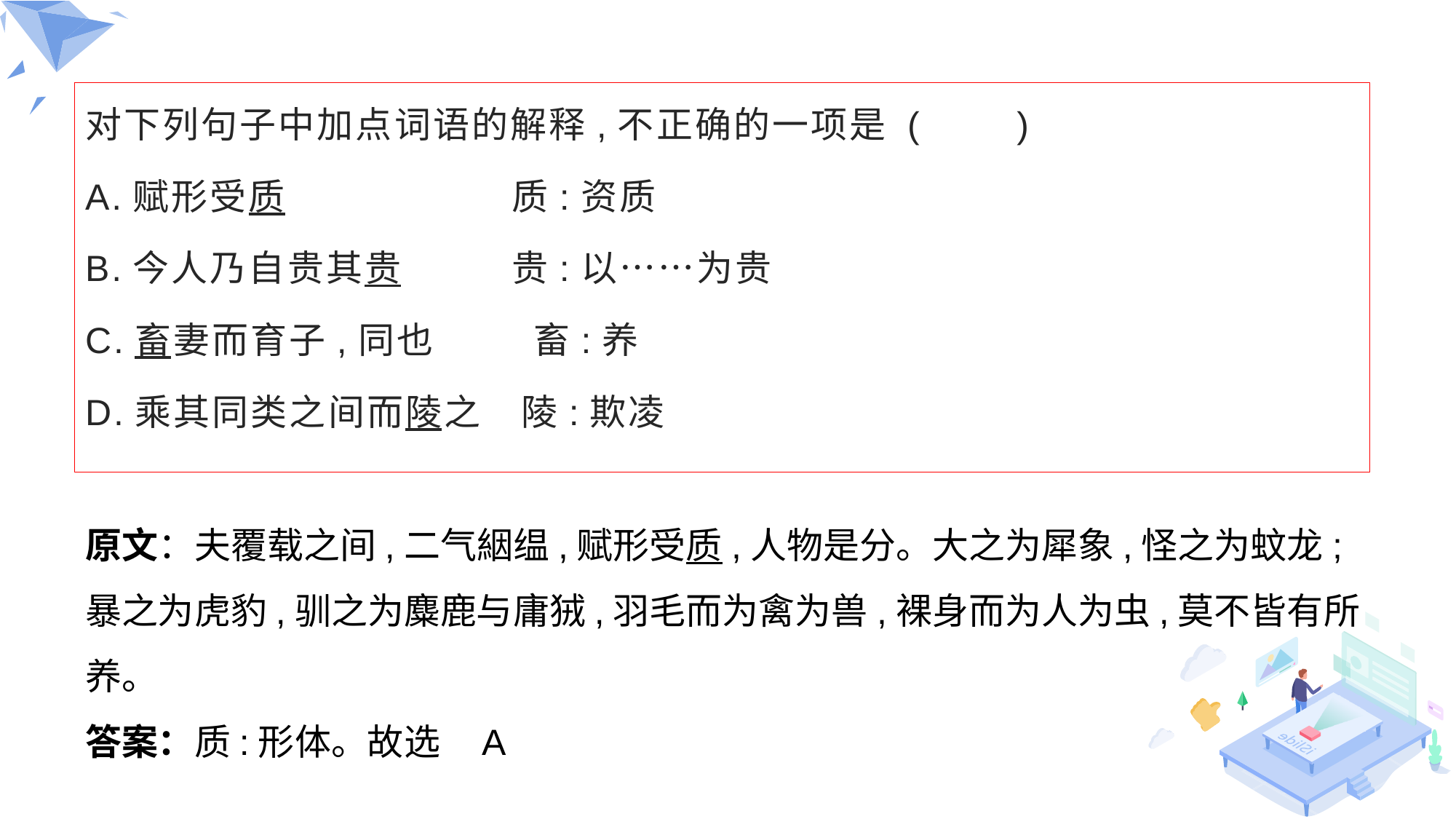

对下列句子中加点词语的解释,不正确的一项是 (　　)
A.赋形受质　　　　　   质:资质
B.今人乃自贵其贵　　   贵:以……为贵
C.畜妻而育子,同也　　  畜:养
D.乘其同类之间而陵之　陵:欺凌
原文：夫覆载之间,二气絪缊,赋形受质,人物是分。大之为犀象,怪之为蚊龙;暴之为虎豹,驯之为麋鹿与庸狨,羽毛而为禽为兽,裸身而为人为虫,莫不皆有所养。
答案：质:形体。故选    A